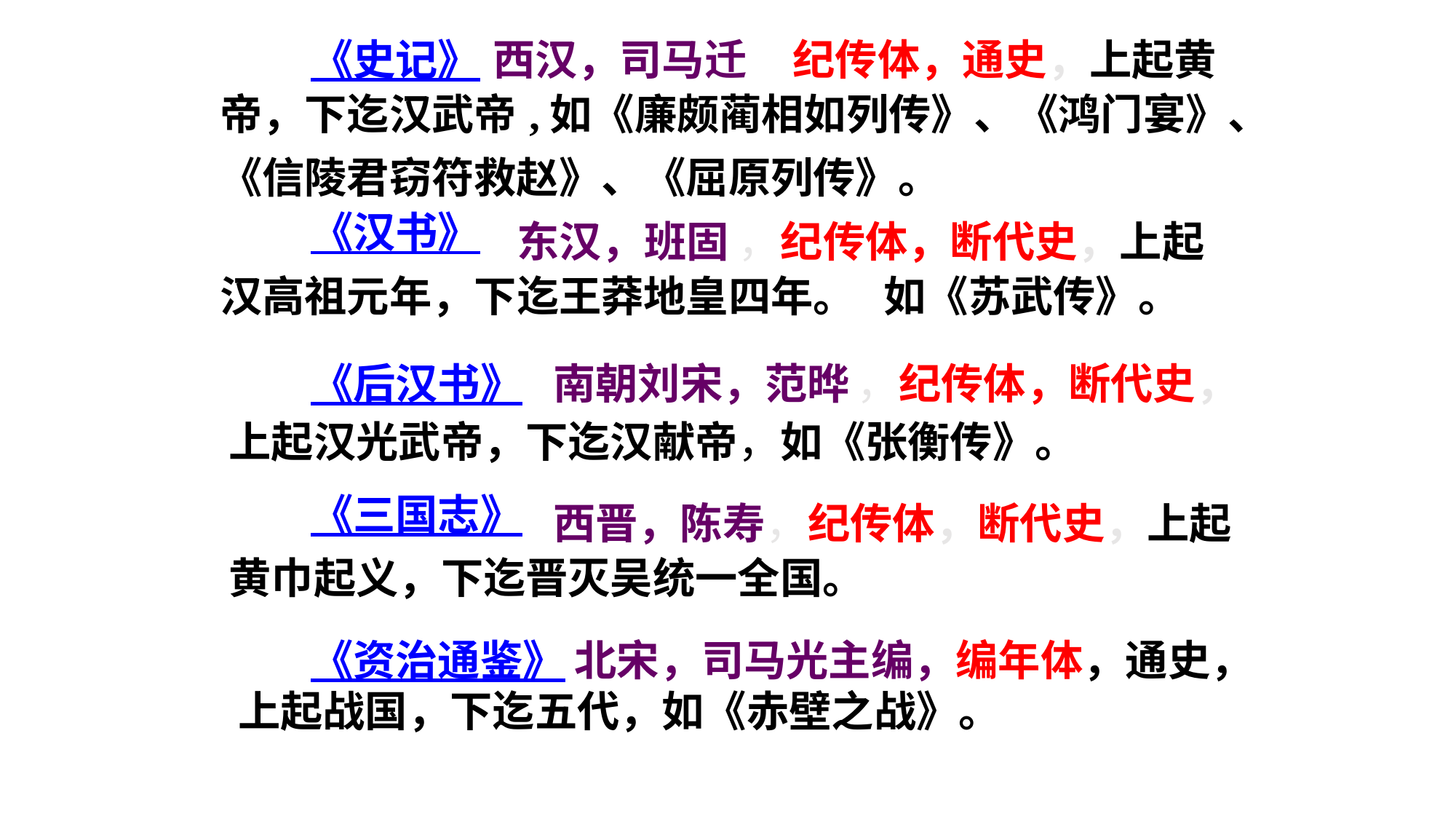

《史记》
西汉，司马迁
纪传体，通史，上起黄
帝，下迄汉武帝
,如《廉颇蔺相如列传》、《鸿门宴》、
《信陵君窃符救赵》、《屈原列传》。
《汉书》
　东汉，班固
，纪传体，断代史，上起
汉高祖元年，下迄王莽地皇四年。
如《苏武传》。
《后汉书》
　南朝刘宋，范晔
，纪传体，断代史，
上起汉光武帝，下迄汉献帝
，如《张衡传》。
《三国志》
　西晋，陈寿
，纪传体，断代史，上起
黄巾起义，下迄晋灭吴统一全国。
                              　北宋，司马光主编，编年体，通史，上起战国，下迄五代，如《赤壁之战》。
《资治通鉴》